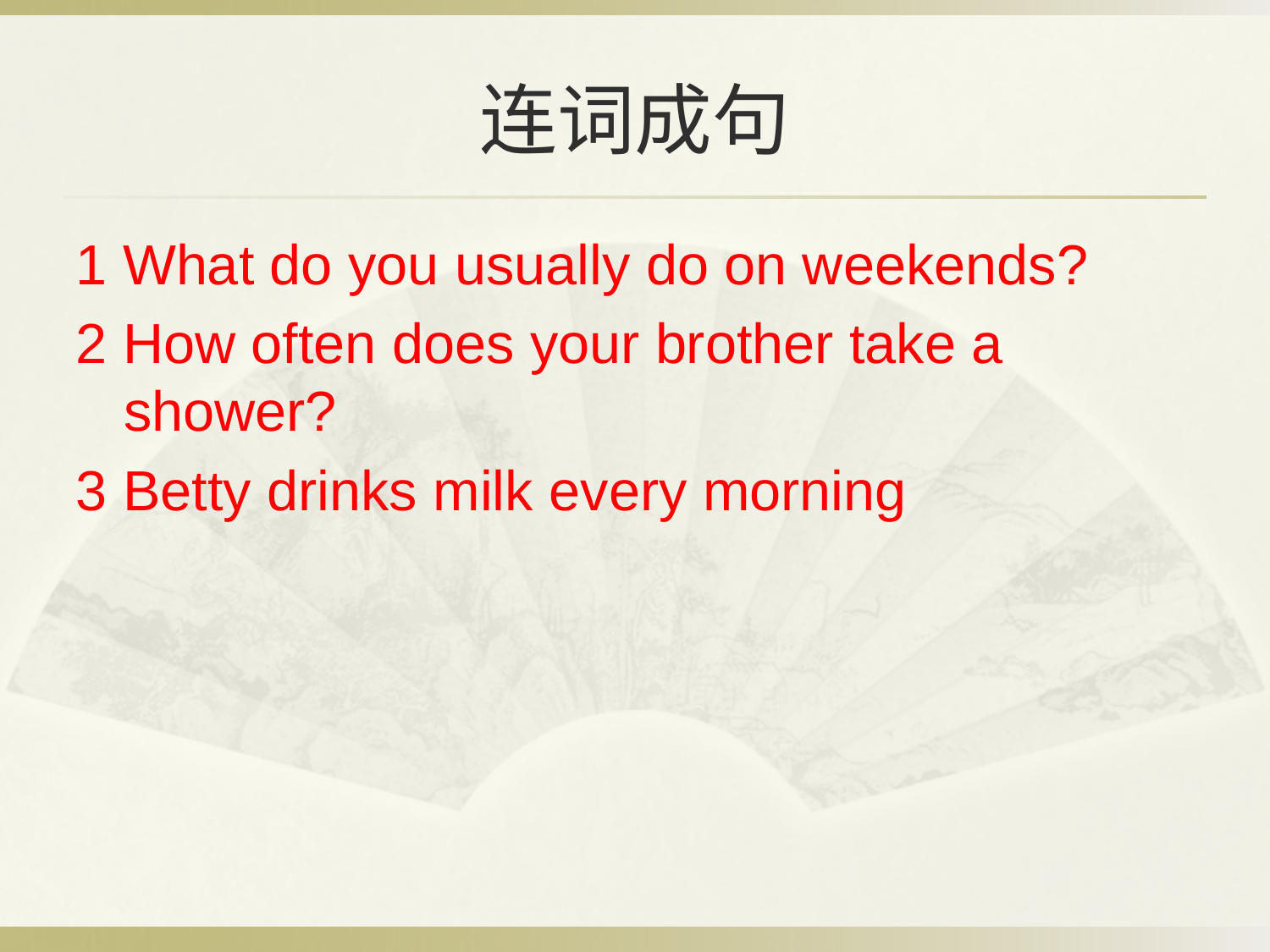

# 连词成句
1 What do you usually do on weekends?
2 How often does your brother take a shower?
3 Betty drinks milk every morning